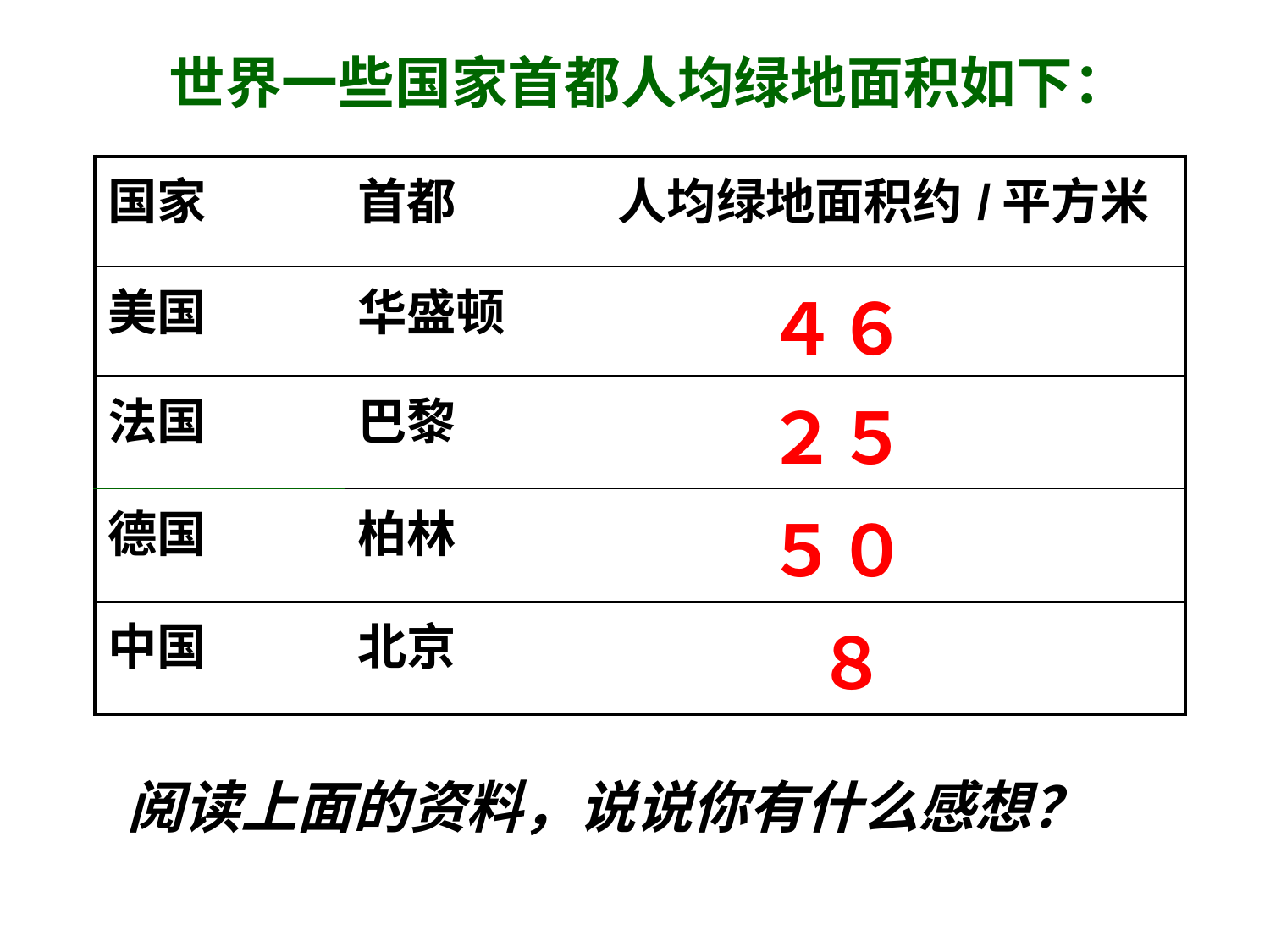

世界一些国家首都人均绿地面积如下：
| 国家 | 首都 | 人均绿地面积约/平方米 |
| --- | --- | --- |
| 美国 | 华盛顿 | ４６ |
| 法国 | 巴黎 | ２５ |
| 德国 | 柏林 | ５０ |
| 中国 | 北京 | ８ |
阅读上面的资料，说说你有什么感想？